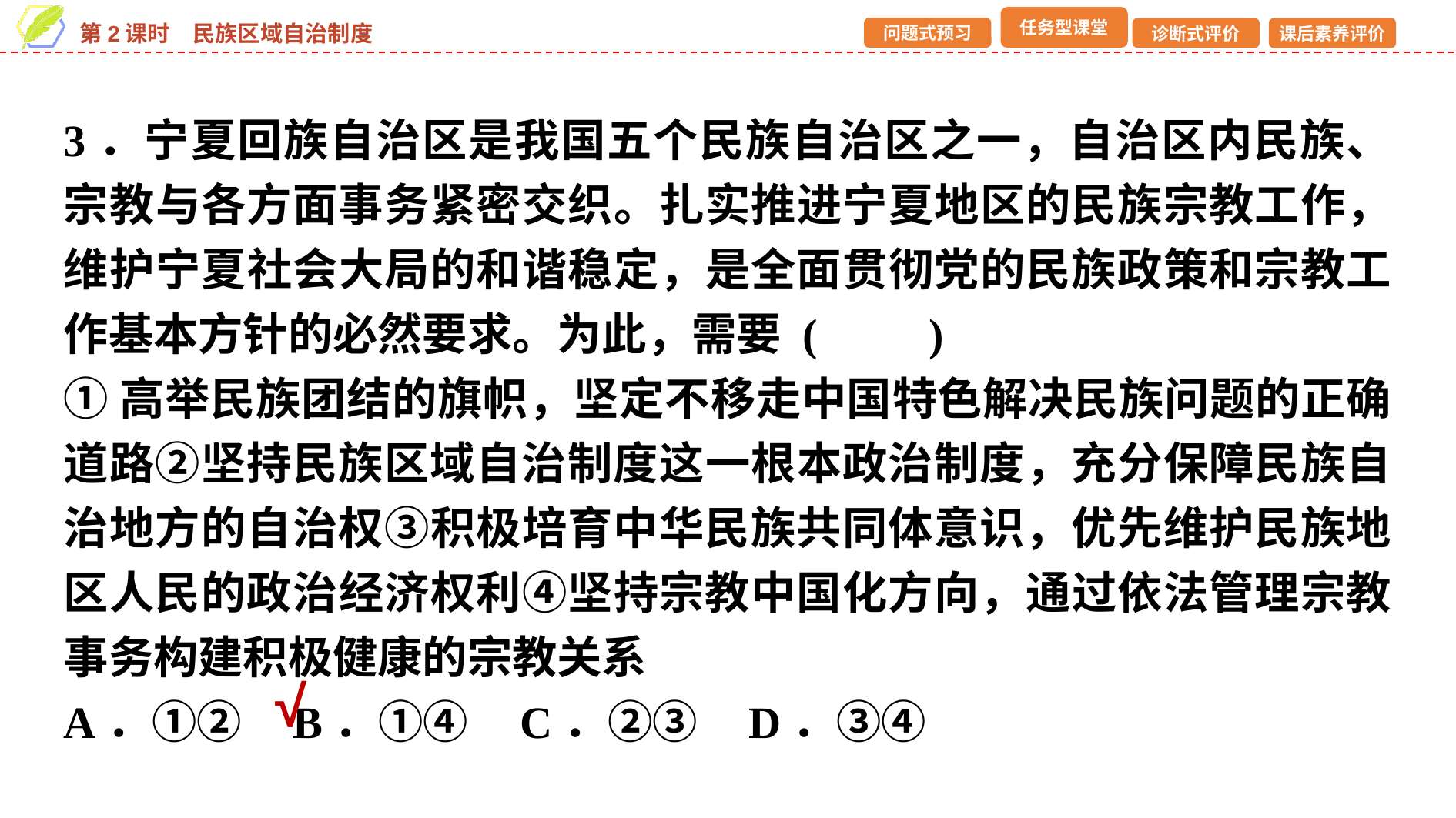

3．宁夏回族自治区是我国五个民族自治区之一，自治区内民族、宗教与各方面事务紧密交织。扎实推进宁夏地区的民族宗教工作，维护宁夏社会大局的和谐稳定，是全面贯彻党的民族政策和宗教工作基本方针的必然要求。为此，需要 (　　)
①高举民族团结的旗帜，坚定不移走中国特色解决民族问题的正确道路②坚持民族区域自治制度这一根本政治制度，充分保障民族自治地方的自治权③积极培育中华民族共同体意识，优先维护民族地区人民的政治经济权利④坚持宗教中国化方向，通过依法管理宗教事务构建积极健康的宗教关系
A．①②    B．①④    C．②③    D．③④
√